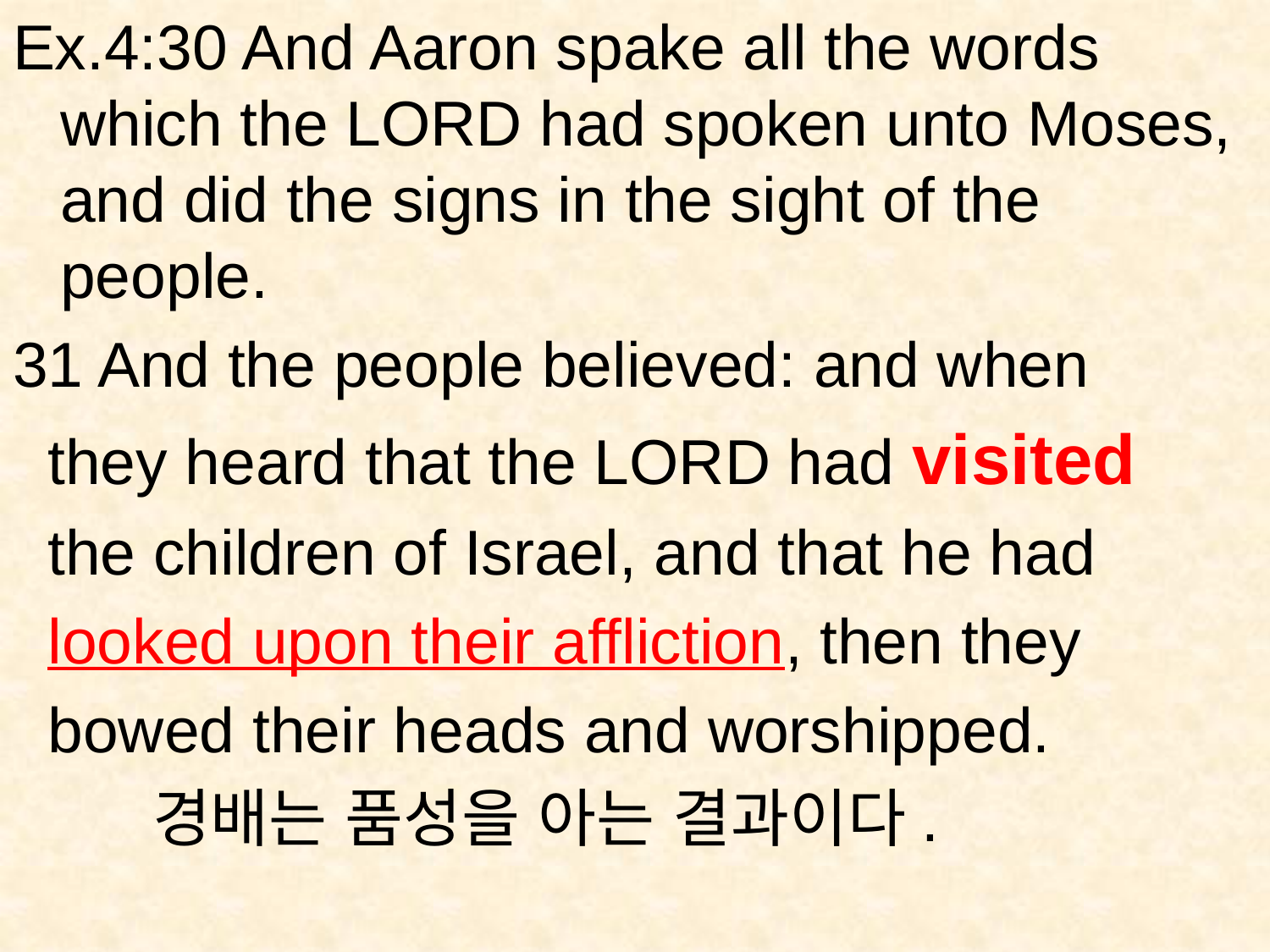

Ex.4:30 And Aaron spake all the words which the LORD had spoken unto Moses, and did the signs in the sight of the people.
31 And the people believed: and when
  they heard that the LORD had visited
  the children of Israel, and that he had
  looked upon their affliction, then they
  bowed their heads and worshipped.
       경배는 품성을 아는 결과이다.

#